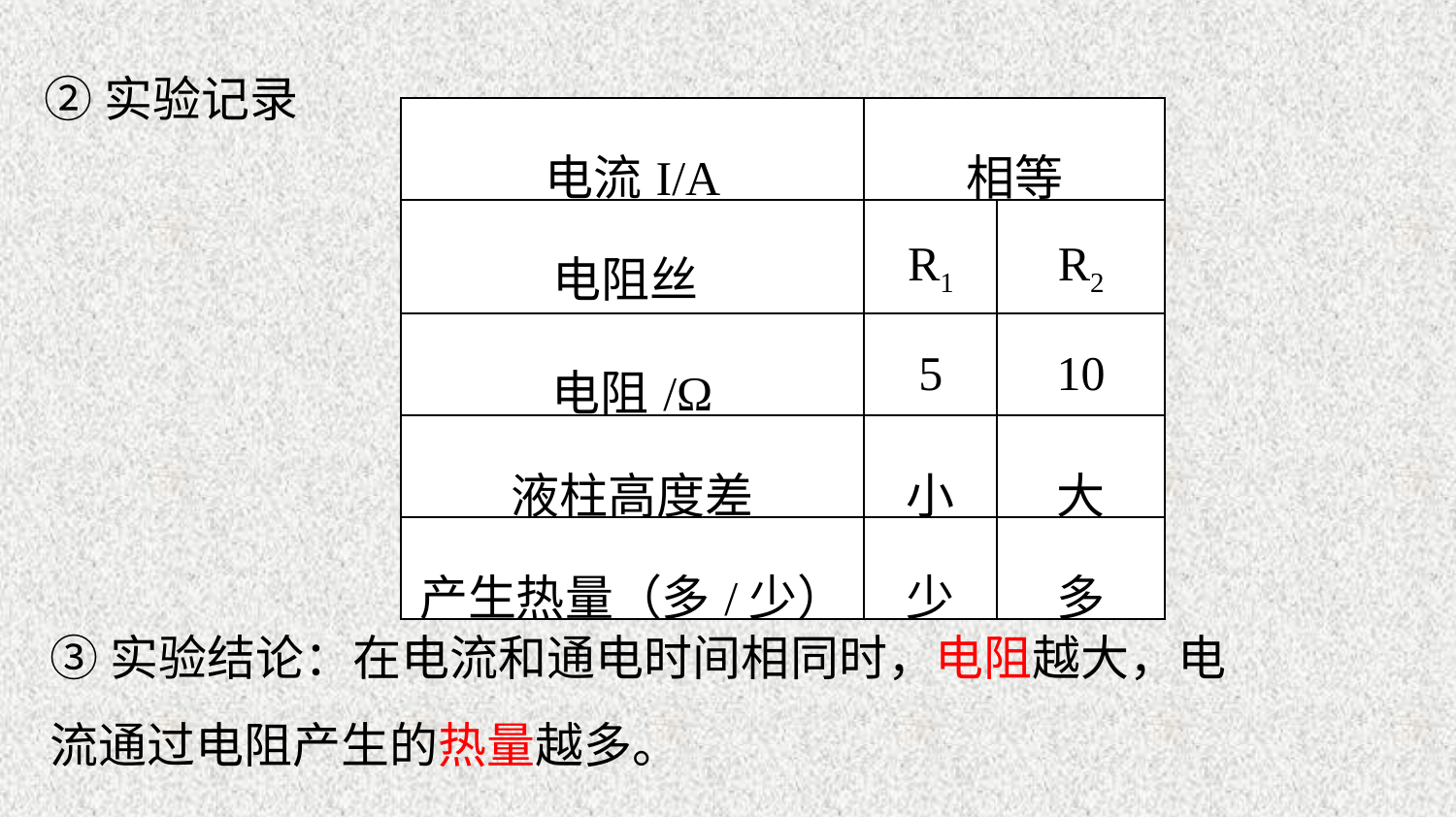

②实验记录
| 电流I/A | 相等 |  |
| --- | --- | --- |
| 电阻丝 | R1 | R2 |
| 电阻/Ω | 5 | 10 |
| 液柱高度差 | 小 | 大 |
| 产生热量（多/少） | 少 | 多 |
③实验结论：在电流和通电时间相同时，电阻越大，电流通过电阻产生的热量越多。